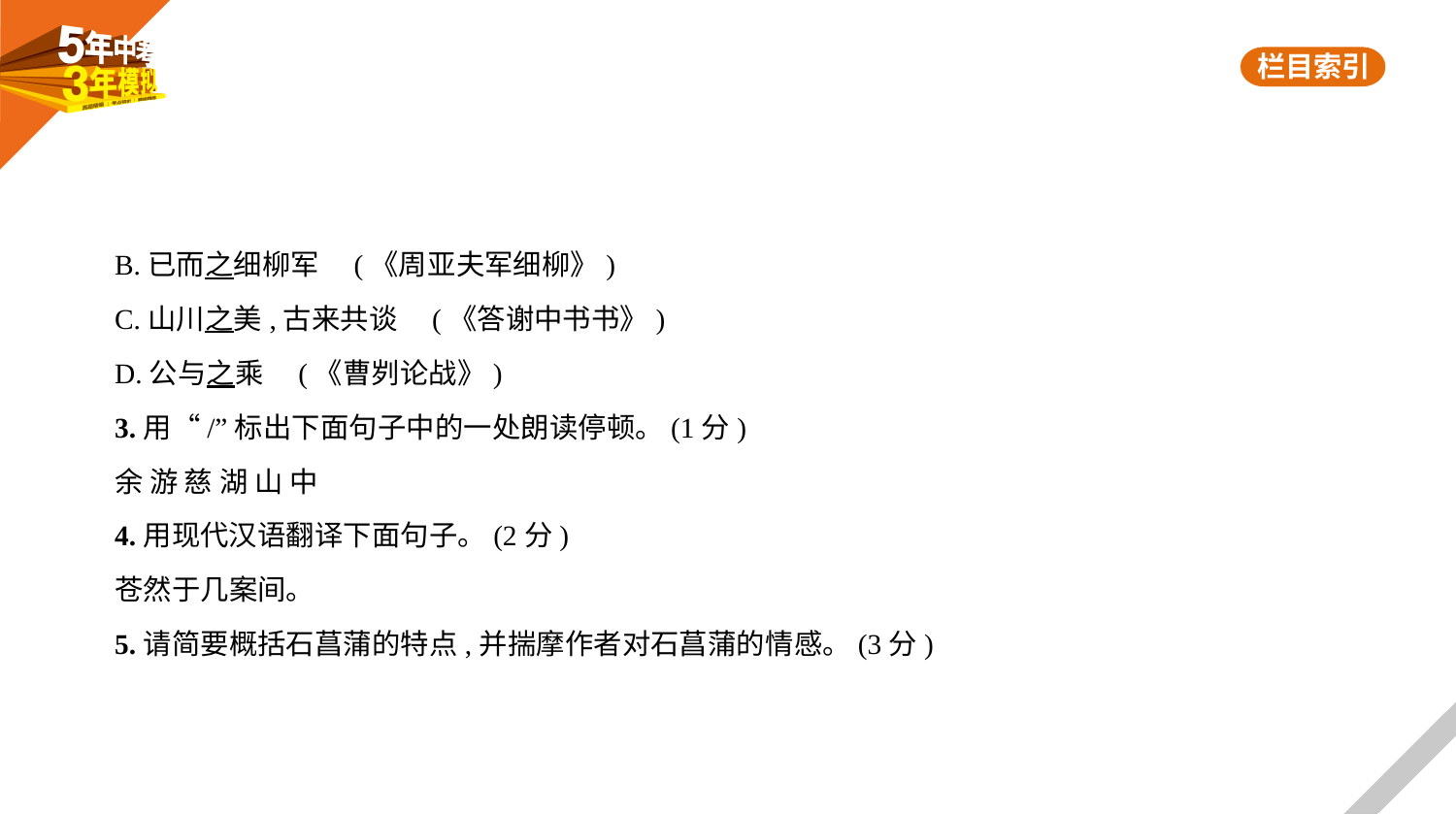

B.已而之细柳军 (《周亚夫军细柳》)
C.山川之美,古来共谈 (《答谢中书书》)
D.公与之乘 (《曹刿论战》)
3.用“/”标出下面句子中的一处朗读停顿。(1分)
余 游 慈 湖 山 中
4.用现代汉语翻译下面句子。(2分)
苍然于几案间。
5.请简要概括石菖蒲的特点,并揣摩作者对石菖蒲的情感。(3分)